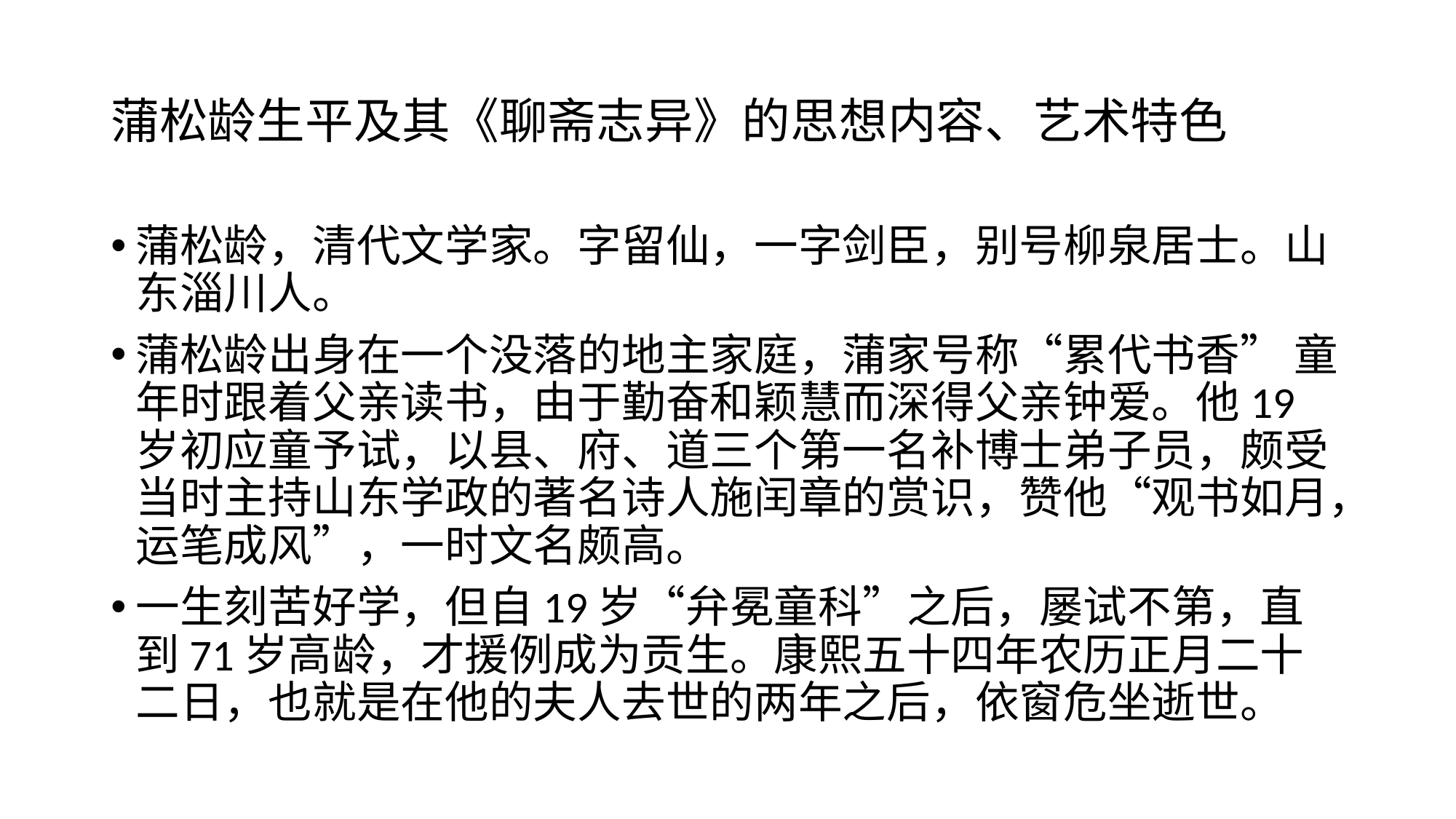

# 蒲松龄生平及其《聊斋志异》的思想内容、艺术特色
蒲松龄，清代文学家。字留仙，一字剑臣，别号柳泉居士。山东淄川人。
蒲松龄出身在一个没落的地主家庭，蒲家号称“累代书香” 童年时跟着父亲读书，由于勤奋和颖慧而深得父亲钟爱。他19岁初应童予试，以县、府、道三个第一名补博士弟子员，颇受当时主持山东学政的著名诗人施闰章的赏识，赞他“观书如月，运笔成风”，一时文名颇高。
一生刻苦好学，但自19岁“弁冕童科”之后，屡试不第，直到71岁高龄，才援例成为贡生。康熙五十四年农历正月二十二日，也就是在他的夫人去世的两年之后，依窗危坐逝世。